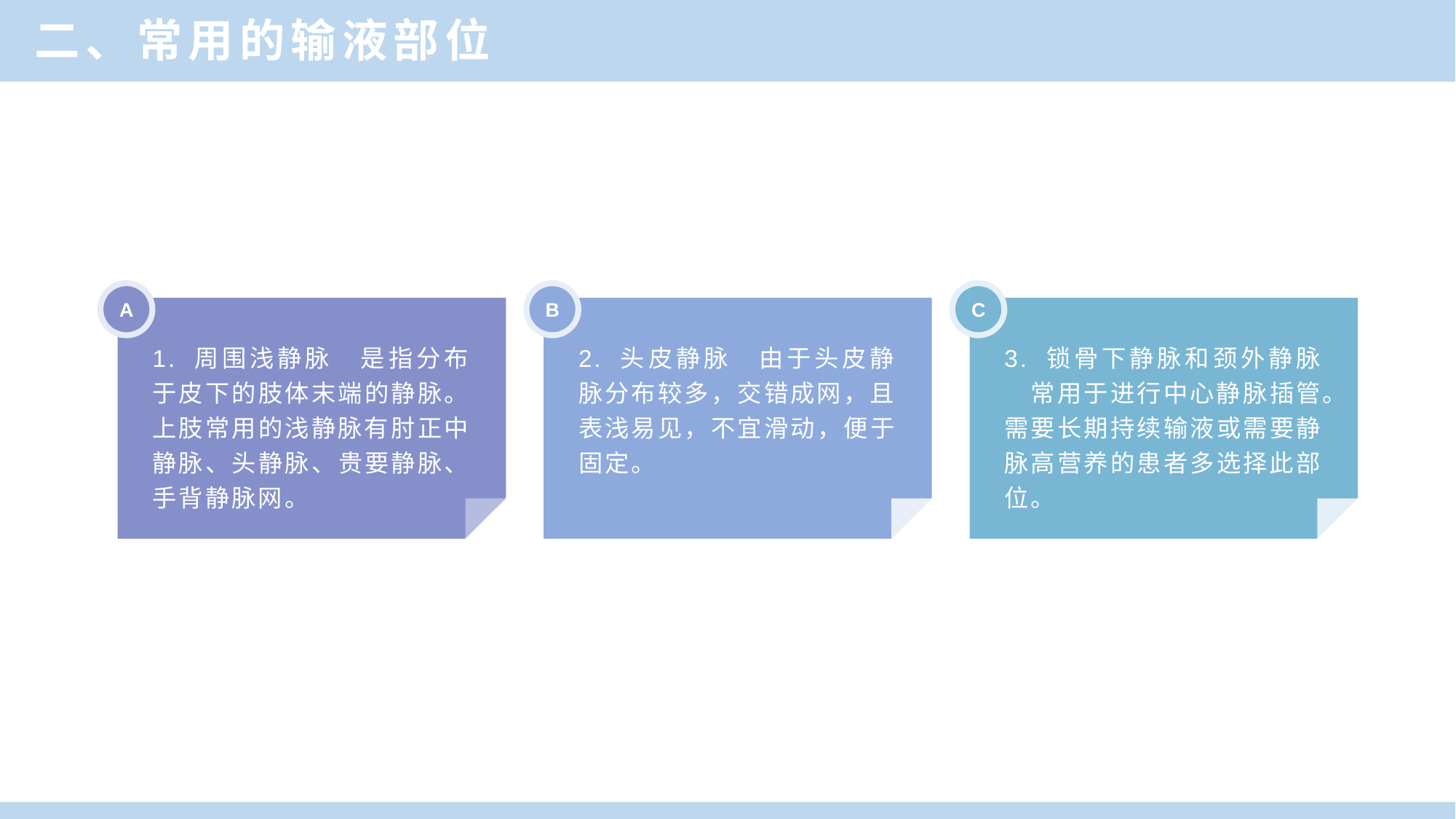

二、常用的输液部位

A
B
C

1. 周围浅静脉　是指分布于皮下的肢体末端的静脉。上肢常用的浅静脉有肘正中静脉、头静脉、贵要静脉、手背静脉网。
2. 头皮静脉　由于头皮静脉分布较多，交错成网，且表浅易见，不宜滑动，便于固定。
3. 锁骨下静脉和颈外静脉　常用于进行中心静脉插管。需要长期持续输液或需要静脉高营养的患者多选择此部位。